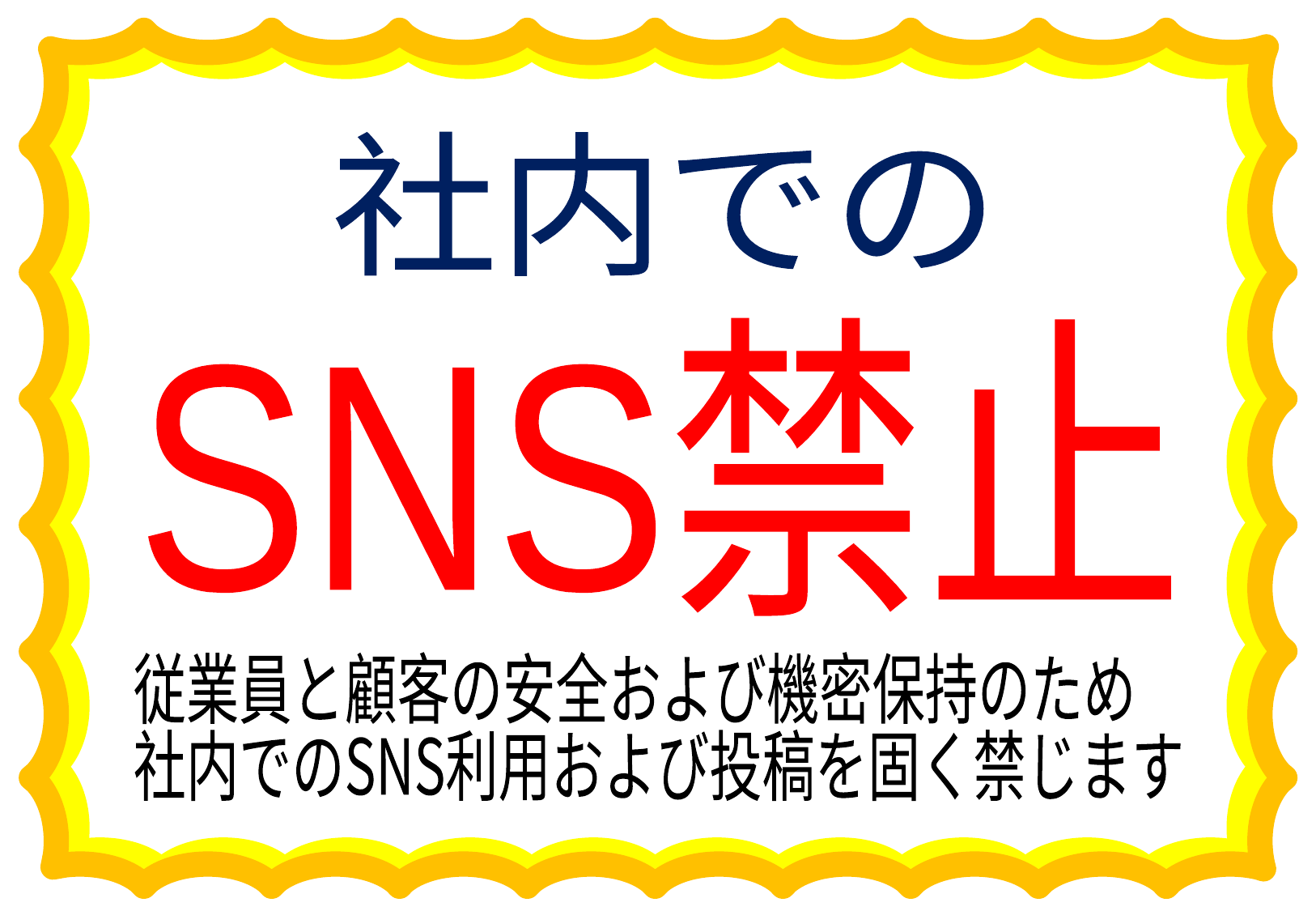

社内での
SNS禁止
従業員と顧客の安全および機密保持のため
社内でのSNS利用および投稿を固く禁じます